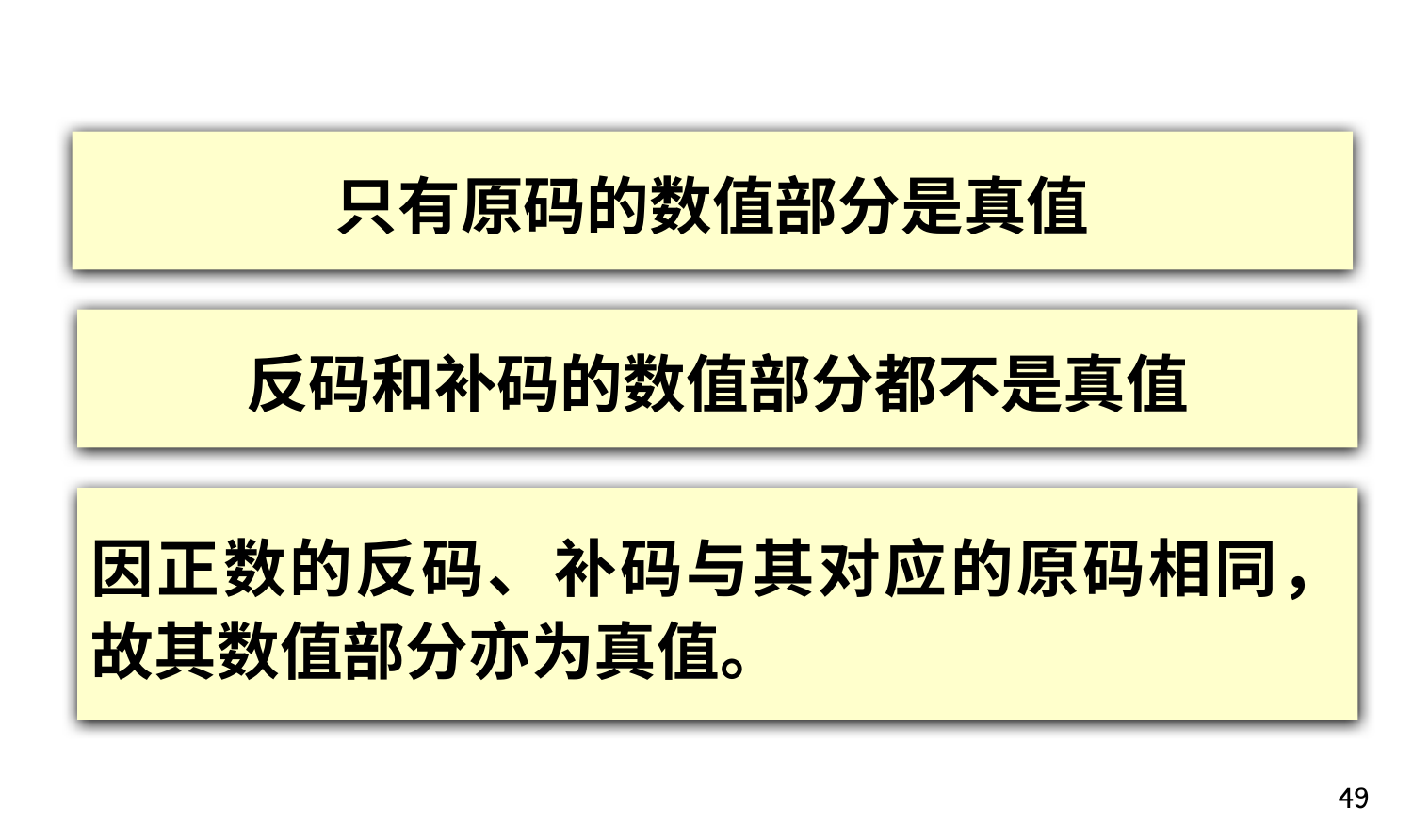

只有原码的数值部分是真值
反码和补码的数值部分都不是真值
因正数的反码、补码与其对应的原码相同，故其数值部分亦为真值。
49